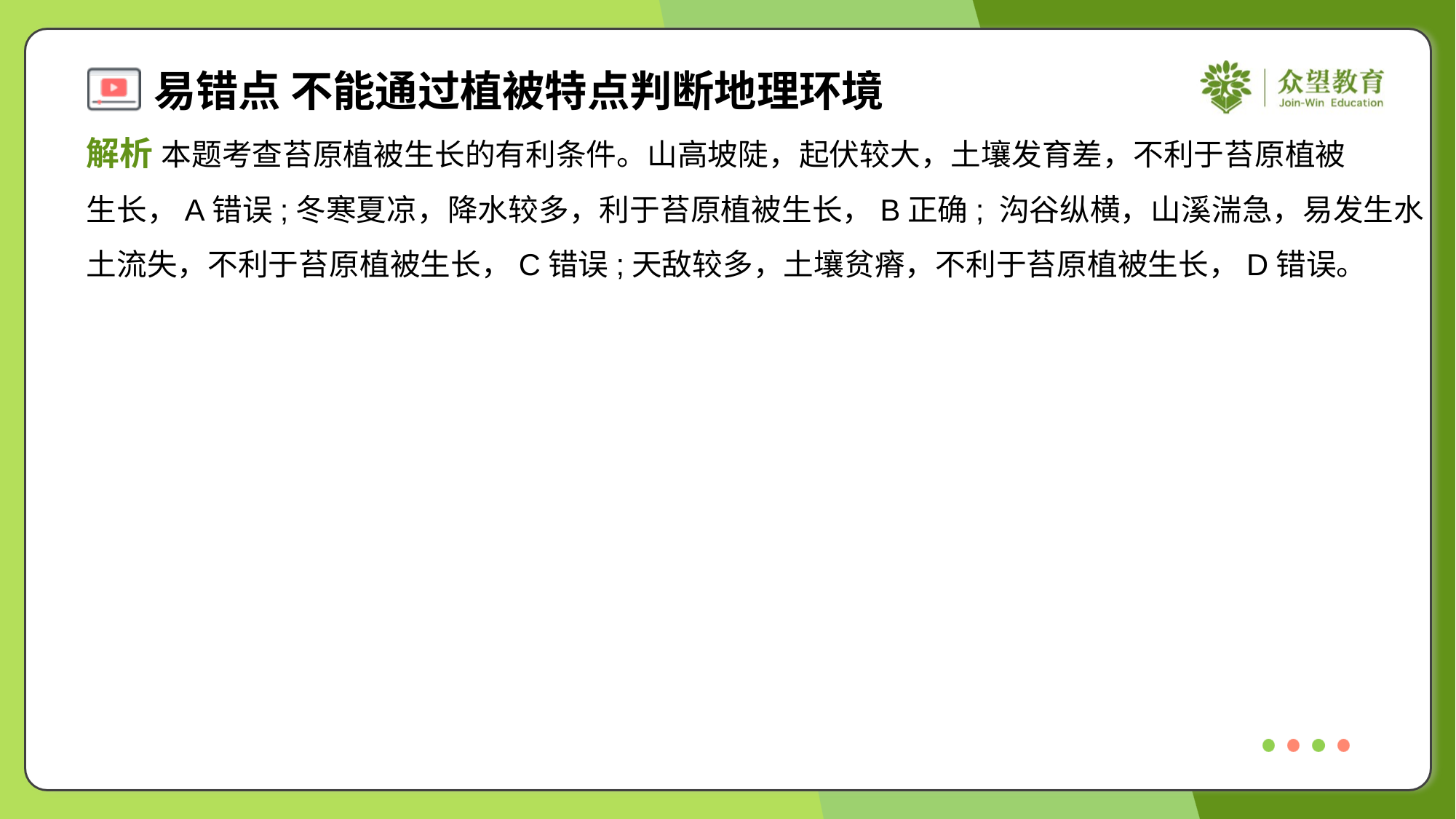

解析 本题考查苔原植被生长的有利条件。山高坡陡，起伏较大，土壤发育差，不利于苔原植被
生长，A错误;冬寒夏凉，降水较多，利于苔原植被生长，B正确; 沟谷纵横，山溪湍急，易发生水
土流失，不利于苔原植被生长，C错误;天敌较多，土壤贫瘠，不利于苔原植被生长，D错误。